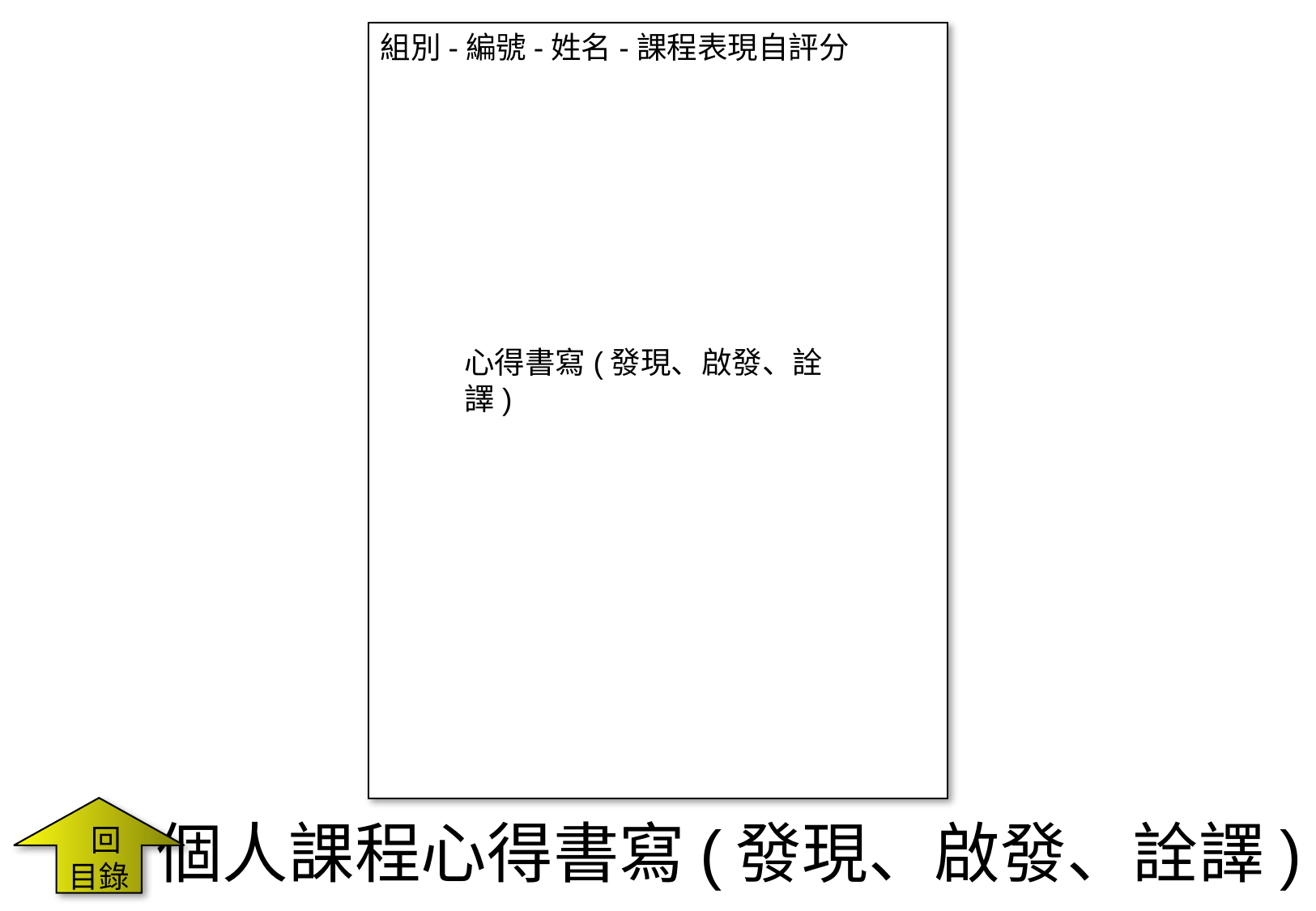

組別-編號-姓名-課程表現自評分
心得書寫(發現、啟發、詮譯)
 回目錄
# 個人課程心得書寫(發現、啟發、詮譯)